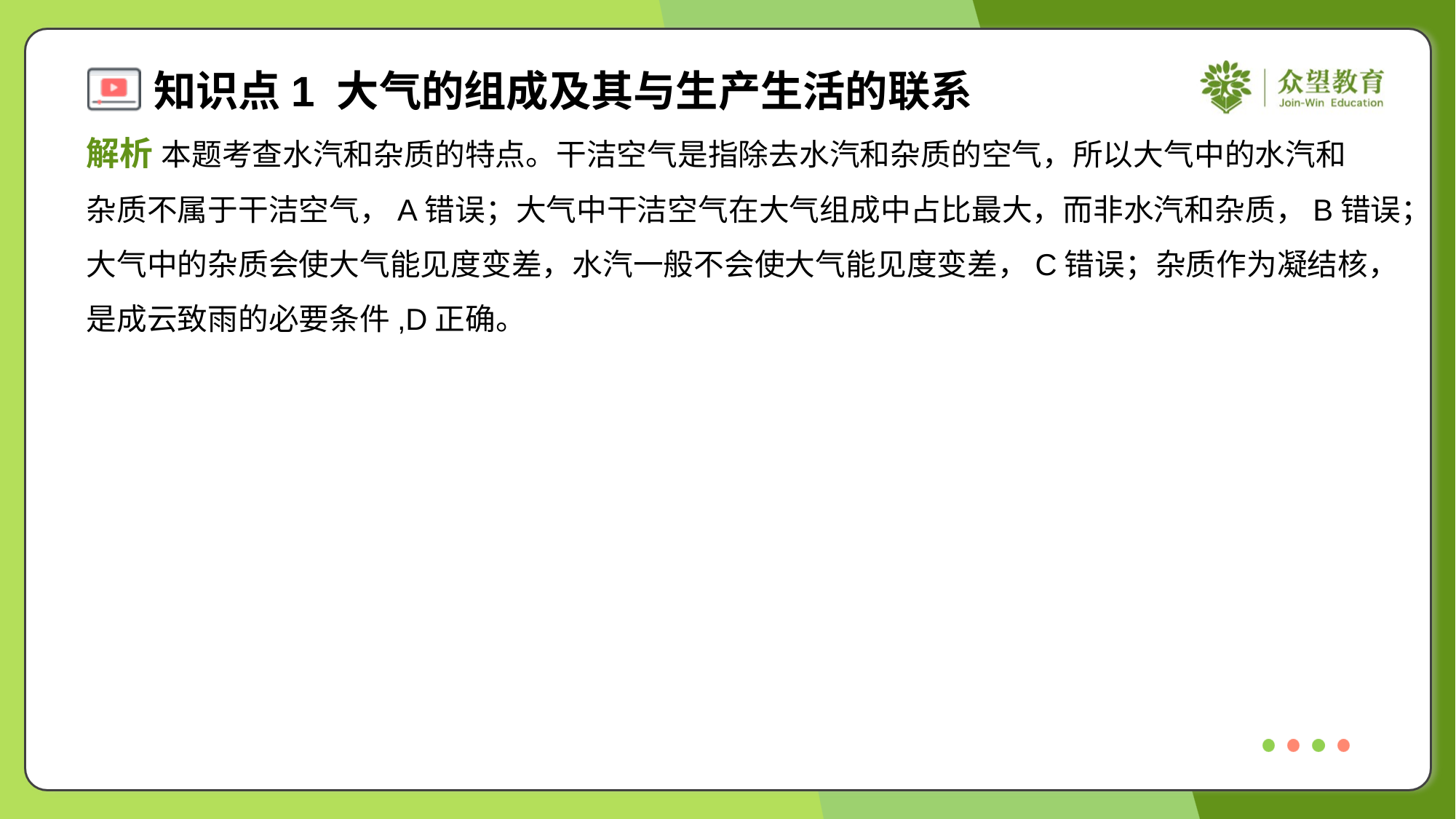

解析 本题考查水汽和杂质的特点。干洁空气是指除去水汽和杂质的空气，所以大气中的水汽和
杂质不属于干洁空气，A错误；大气中干洁空气在大气组成中占比最大，而非水汽和杂质，B错误；
大气中的杂质会使大气能见度变差，水汽一般不会使大气能见度变差，C错误；杂质作为凝结核，
是成云致雨的必要条件,D正确。